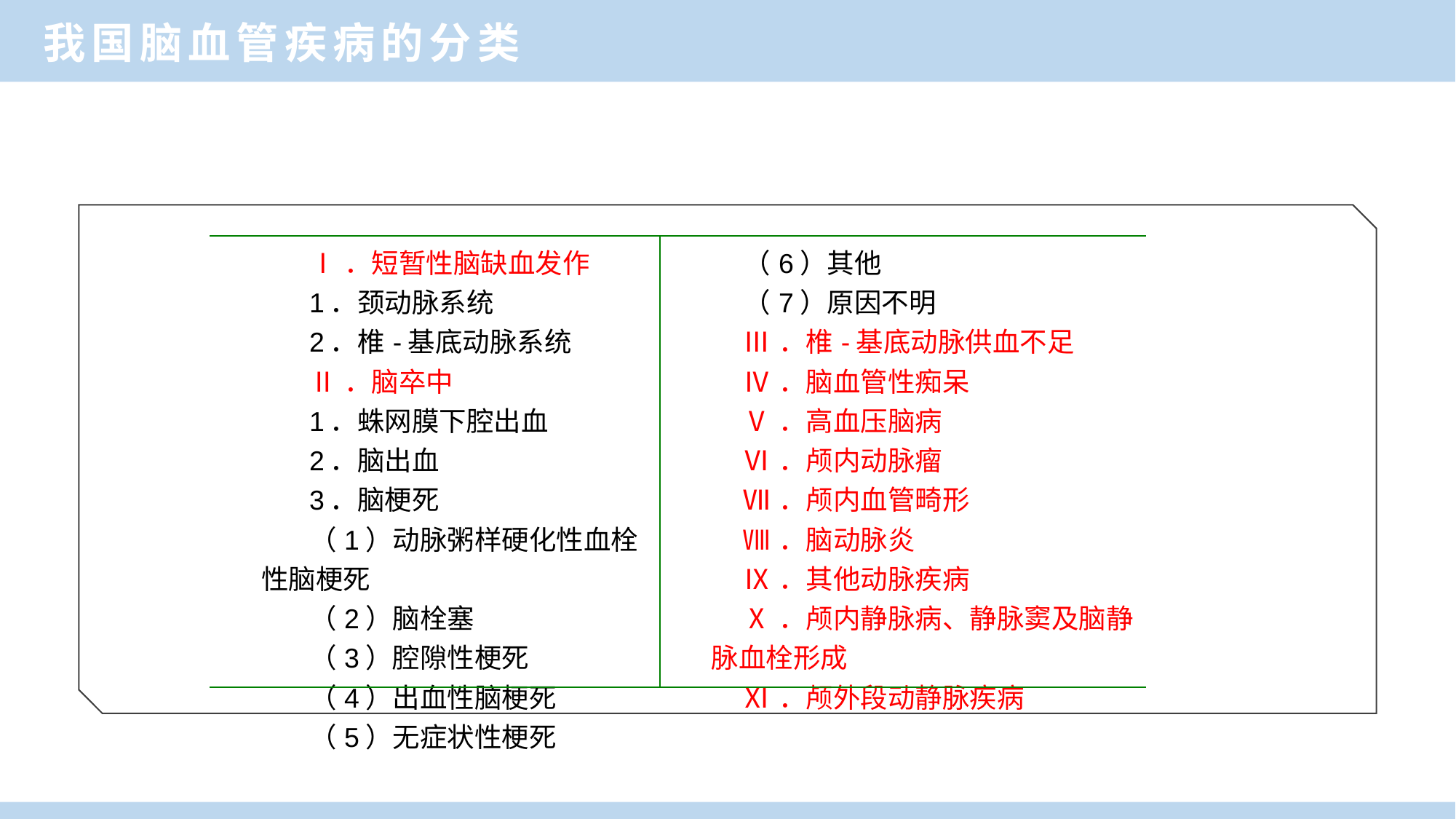

我国脑血管疾病的分类

| Ⅰ．短暂性脑缺血发作 1．颈动脉系统 2．椎-基底动脉系统 Ⅱ．脑卒中 1．蛛网膜下腔出血 2．脑出血 3．脑梗死 （1）动脉粥样硬化性血栓性脑梗死 （2）脑栓塞 （3）腔隙性梗死 （4）出血性脑梗死 （5）无症状性梗死 | （6）其他 （7）原因不明 Ⅲ．椎-基底动脉供血不足 Ⅳ．脑血管性痴呆 Ⅴ．高血压脑病 Ⅵ．颅内动脉瘤 Ⅶ．颅内血管畸形 Ⅷ．脑动脉炎 Ⅸ．其他动脉疾病 Ⅹ．颅内静脉病、静脉窦及脑静脉血栓形成 Ⅺ．颅外段动静脉疾病 |
| --- | --- |